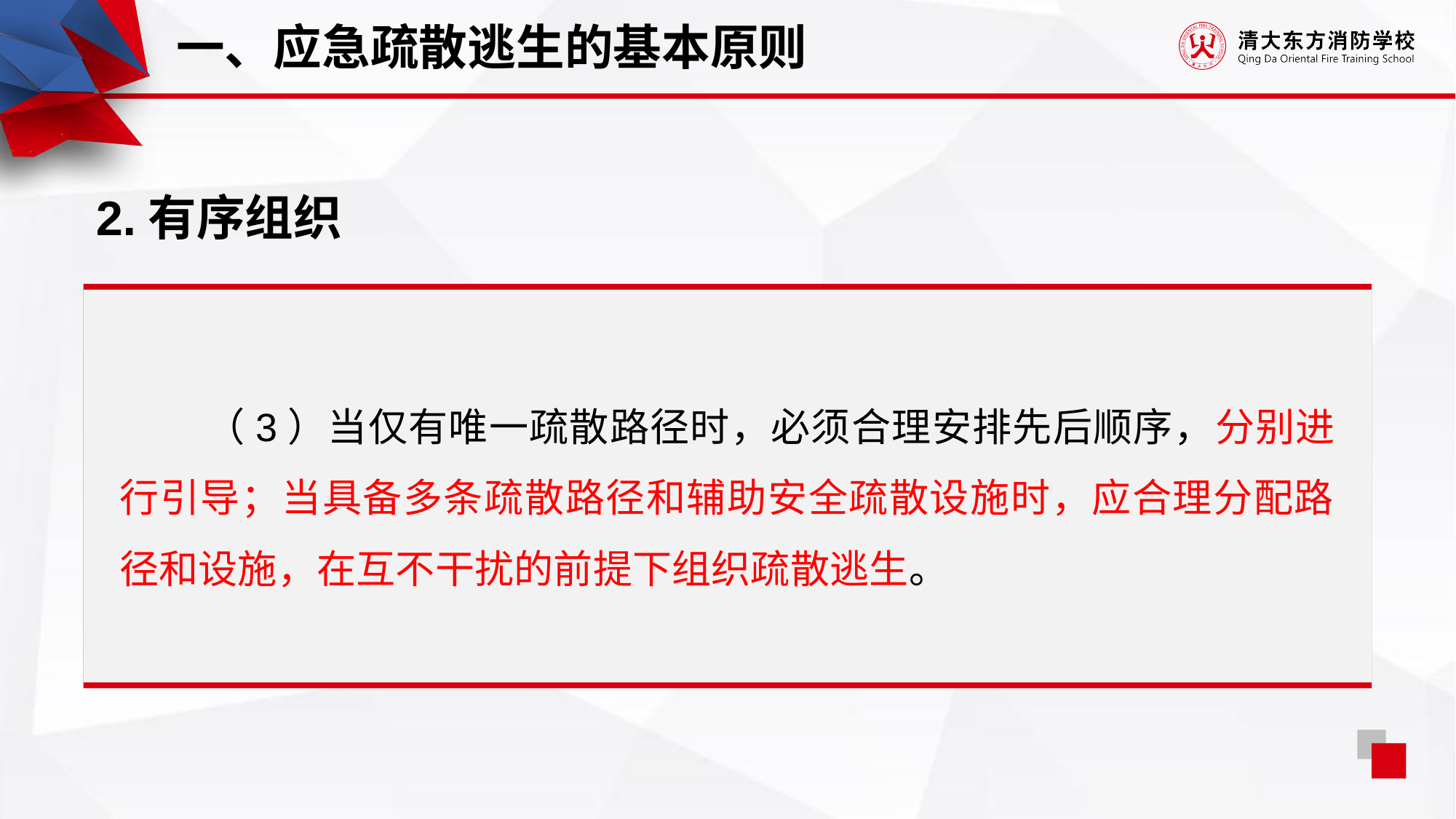

一、应急疏散逃生的基本原则

2.有序组织

（3）当仅有唯一疏散路径时，必须合理安排先后顺序，分别进行引导；当具备多条疏散路径和辅助安全疏散设施时，应合理分配路径和设施，在互不干扰的前提下组织疏散逃生。